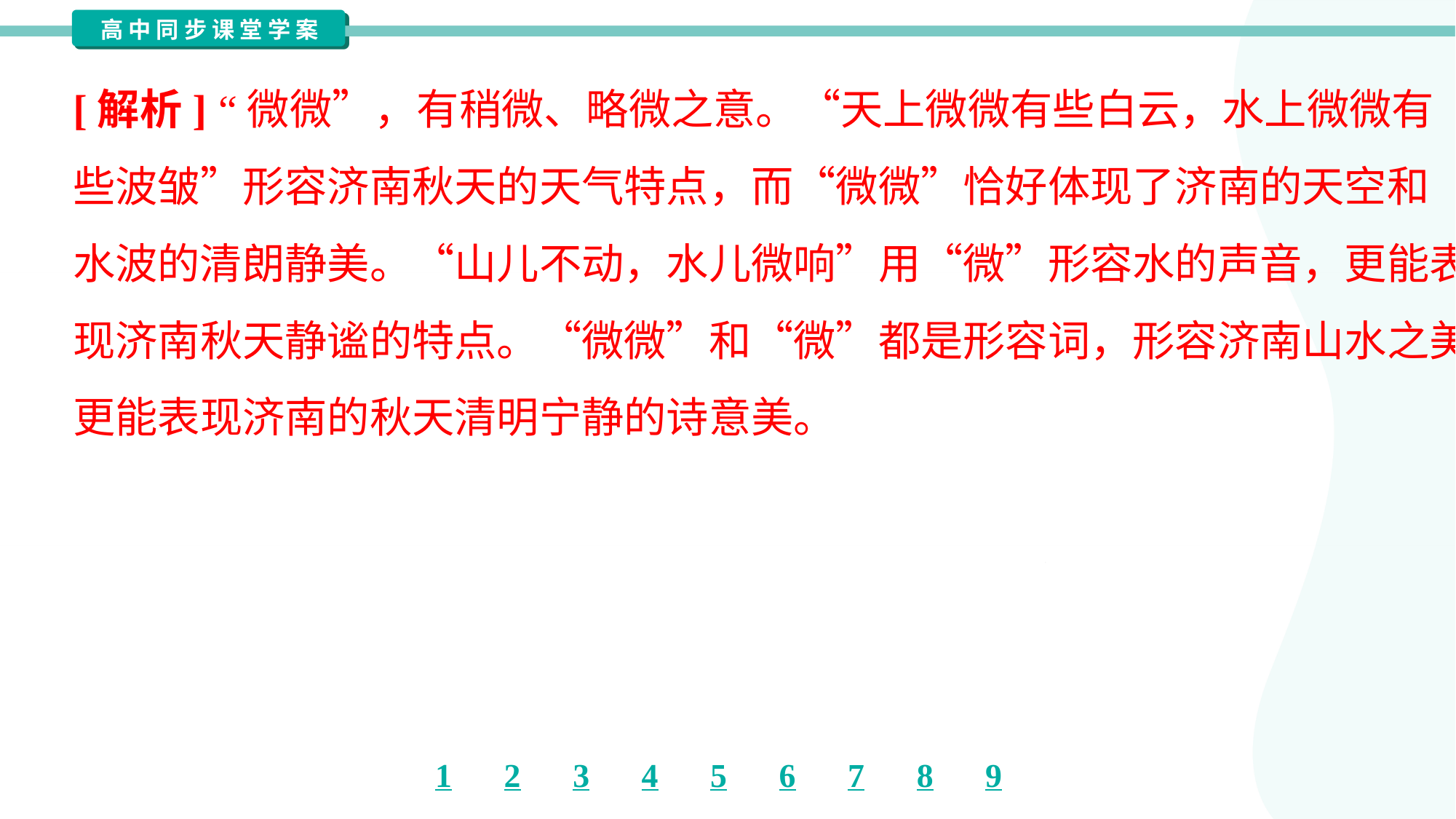

[解析] “微微”，有稍微、略微之意。“天上微微有些白云，水上微微有
些波皱”形容济南秋天的天气特点，而“微微”恰好体现了济南的天空和
水波的清朗静美。“山儿不动，水儿微响”用“微”形容水的声音，更能表
现济南秋天静谧的特点。“微微”和“微”都是形容词，形容济南山水之美，
更能表现济南的秋天清明宁静的诗意美。